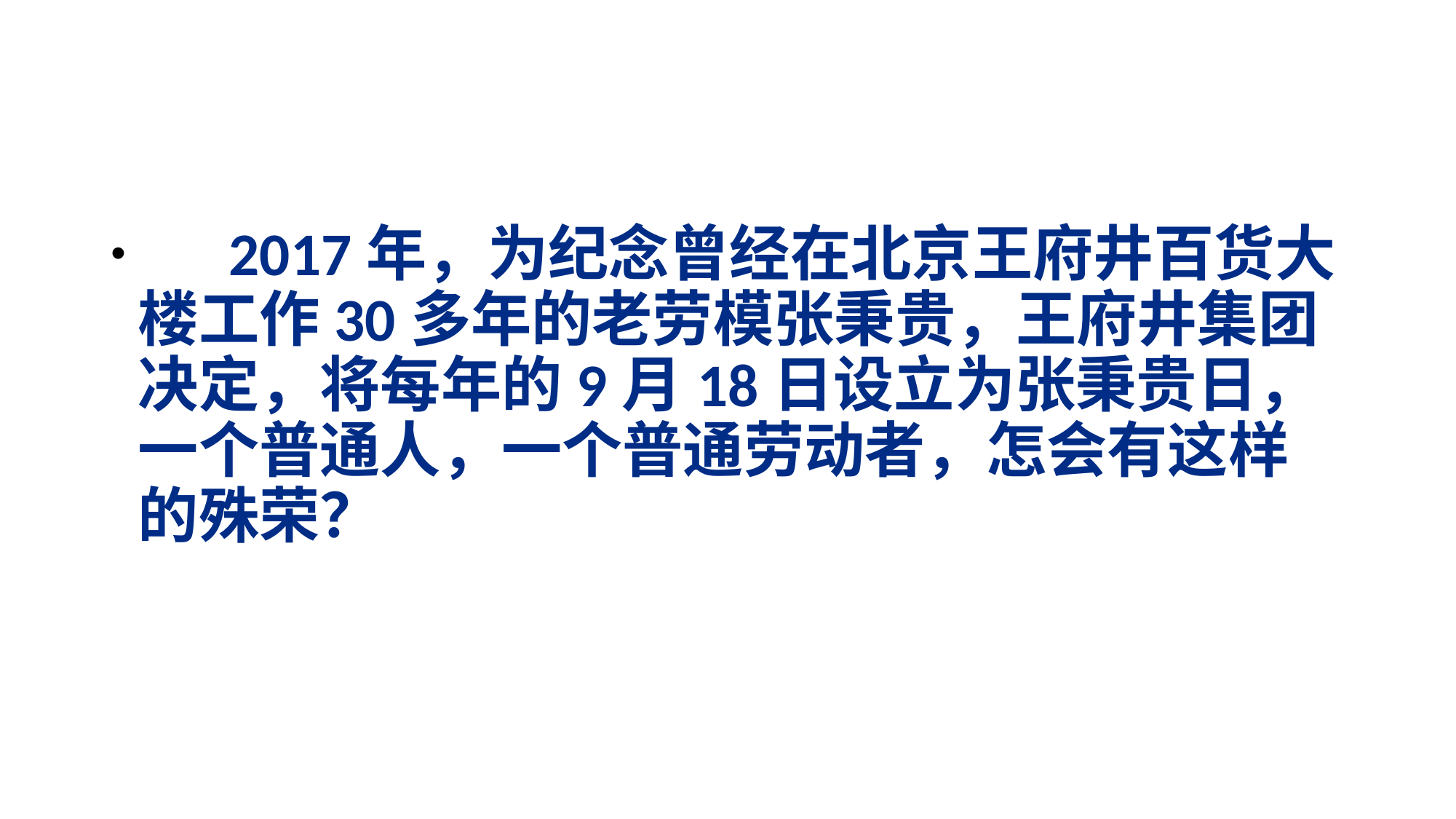

#
         2017年，为纪念曾经在北京王府井百货大楼工作30多年的老劳模张秉贵，王府井集团决定，将每年的9月18日设立为张秉贵日，一个普通人，一个普通劳动者，怎会有这样的殊荣？